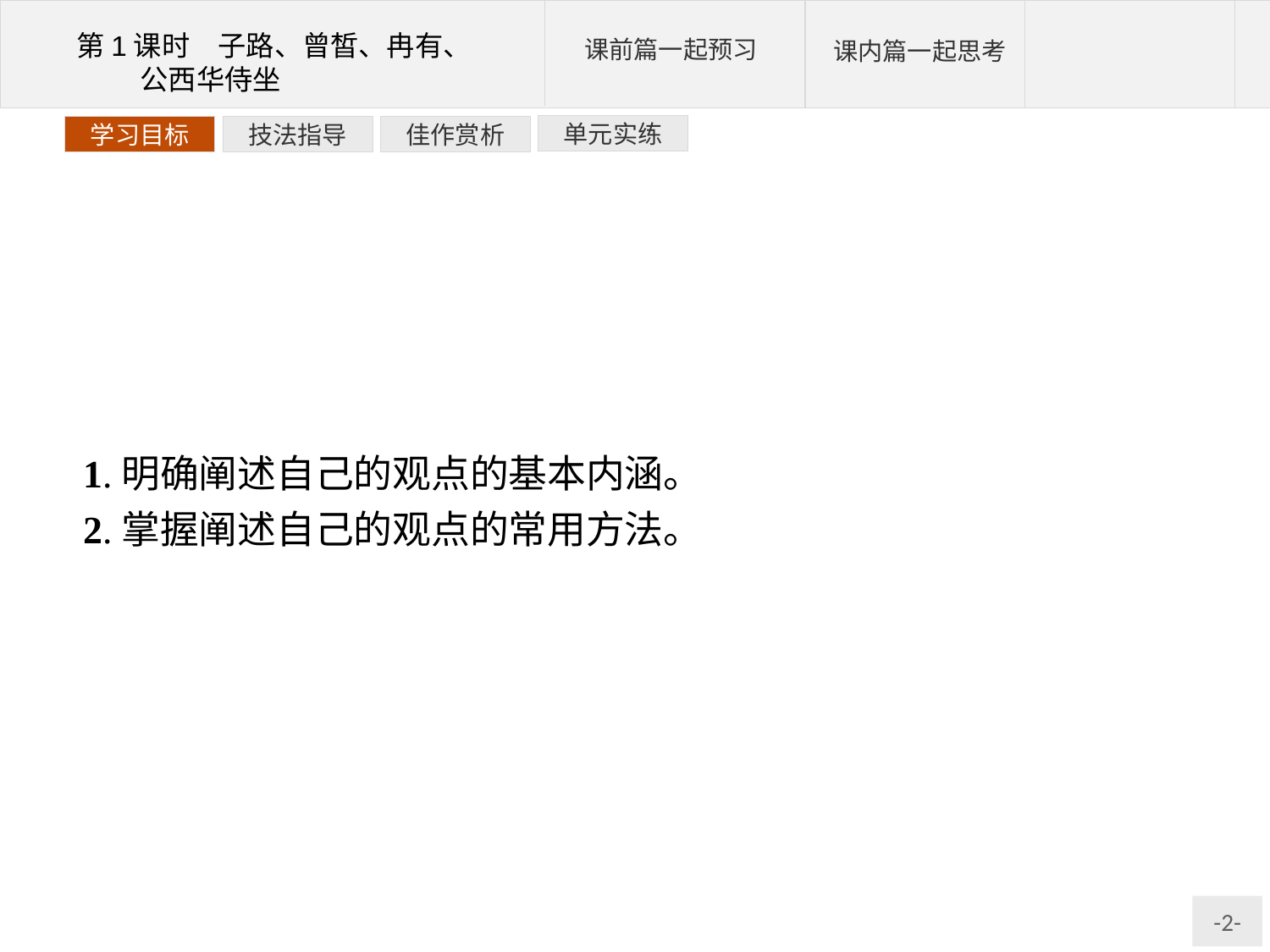

单元实练
佳作赏析
技法指导
学习目标
1.明确阐述自己的观点的基本内涵。
2.掌握阐述自己的观点的常用方法。